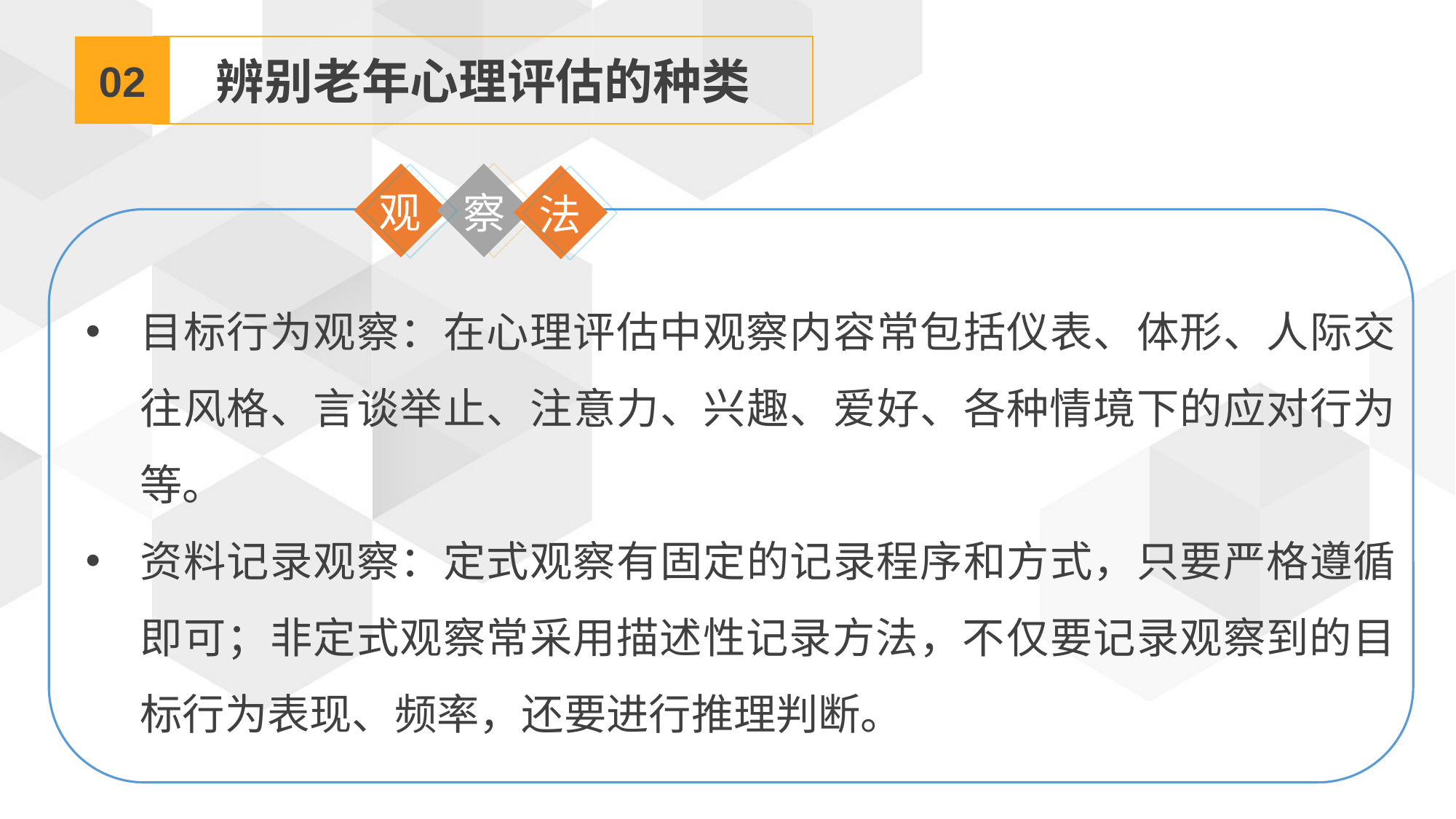

02
辨别老年心理评估的种类

观

察

法

目标行为观察：在心理评估中观察内容常包括仪表、体形、人际交往风格、言谈举止、注意力、兴趣、爱好、各种情境下的应对行为等。
资料记录观察：定式观察有固定的记录程序和方式，只要严格遵循即可；非定式观察常采用描述性记录方法，不仅要记录观察到的目标行为表现、频率，还要进行推理判断。